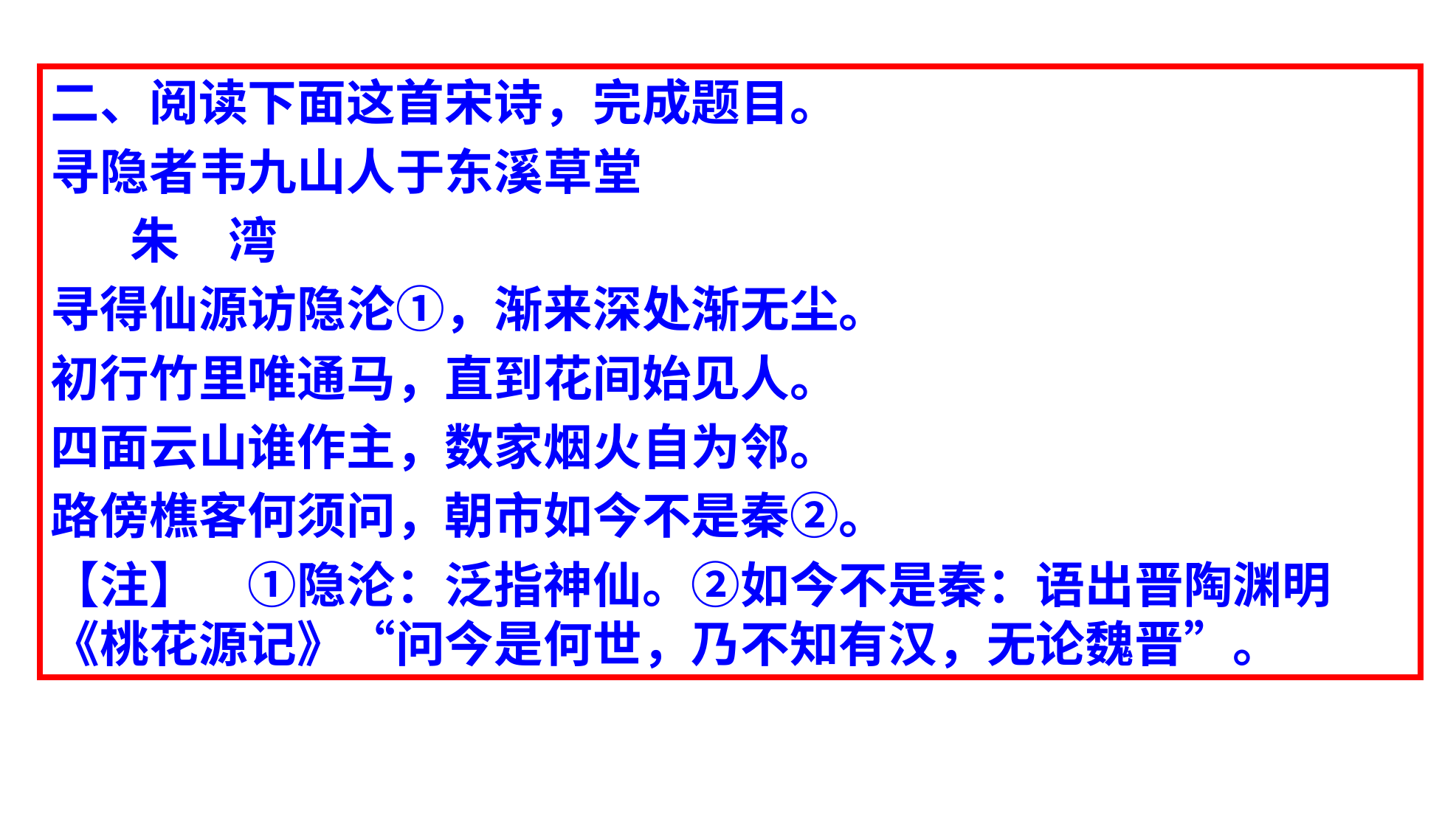

二、阅读下面这首宋诗，完成题目。
寻隐者韦九山人于东溪草堂
      朱　湾
寻得仙源访隐沦①，渐来深处渐无尘。
初行竹里唯通马，直到花间始见人。
四面云山谁作主，数家烟火自为邻。
路傍樵客何须问，朝市如今不是秦②。
【注】　①隐沦：泛指神仙。②如今不是秦：语出晋陶渊明《桃花源记》“问今是何世，乃不知有汉，无论魏晋”。